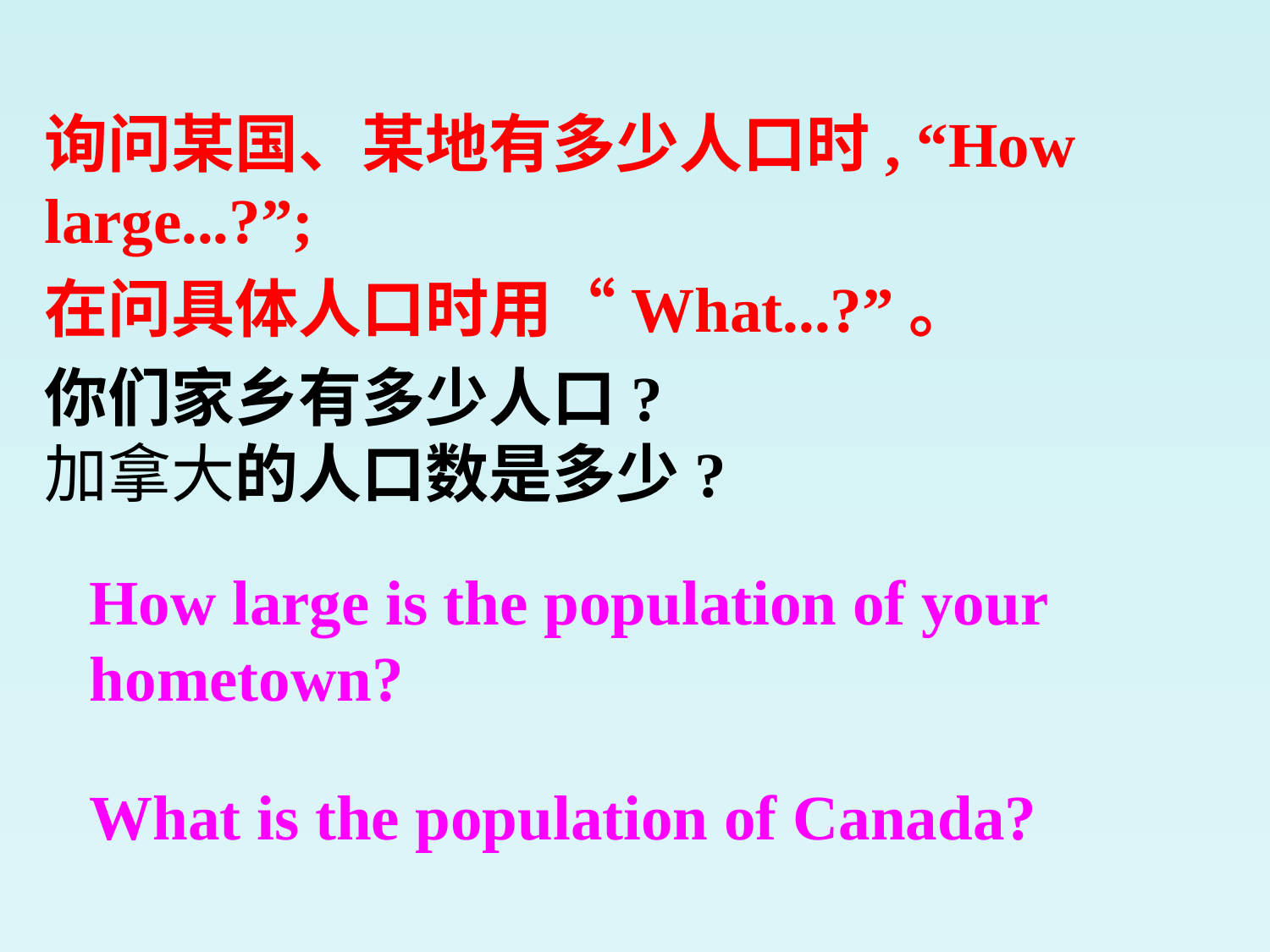

询问某国、某地有多少人口时, “How large...?”;
在问具体人口时用“What...?”。
你们家乡有多少人口?
加拿大的人口数是多少?

How large is the population of your hometown?
What is the population of Canada?